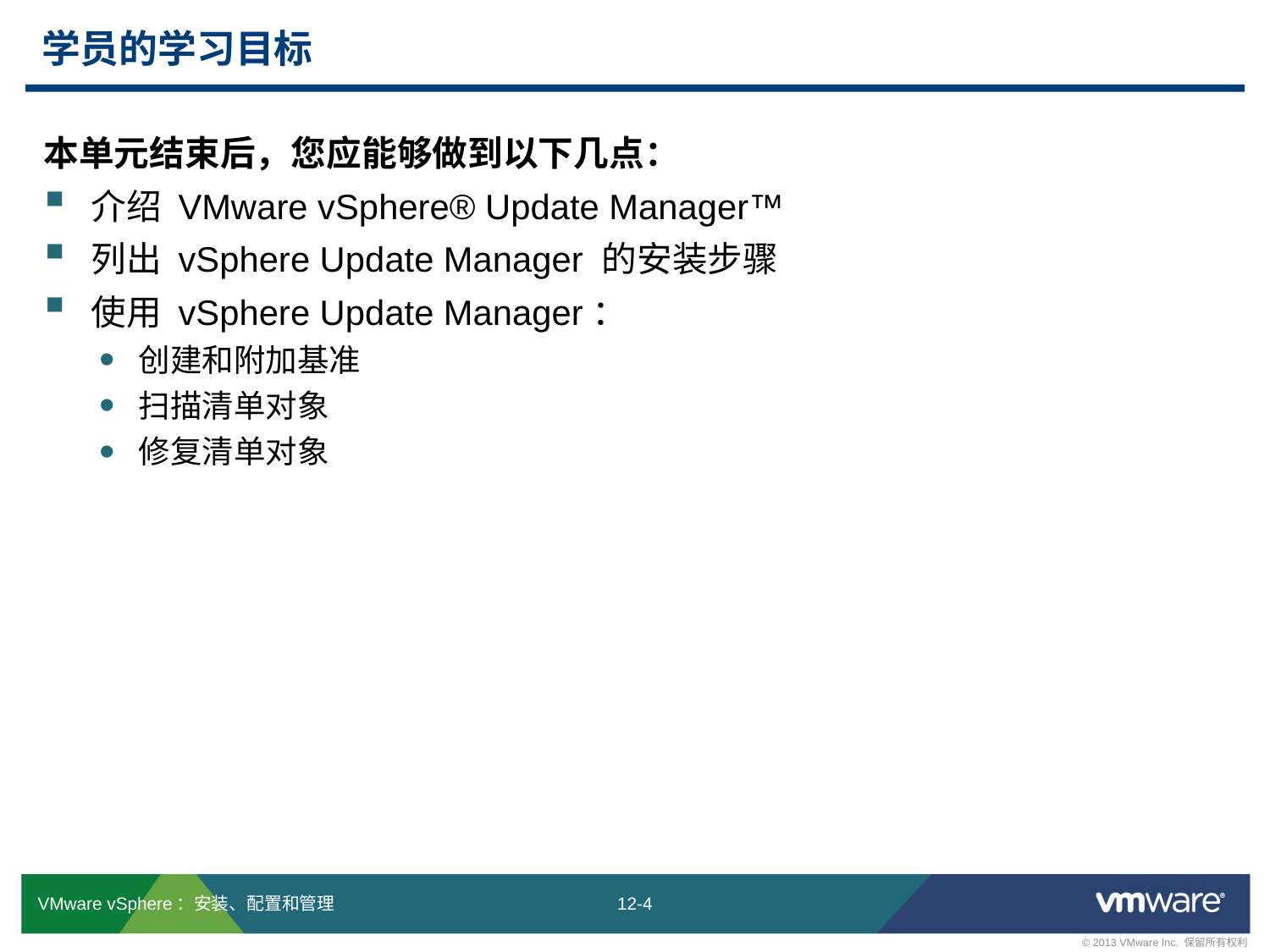

# 学员的学习目标
本单元结束后，您应能够做到以下几点：
介绍 VMware vSphere® Update Manager™
列出 vSphere Update Manager 的安装步骤
使用 vSphere Update Manager：
创建和附加基准
扫描清单对象
修复清单对象